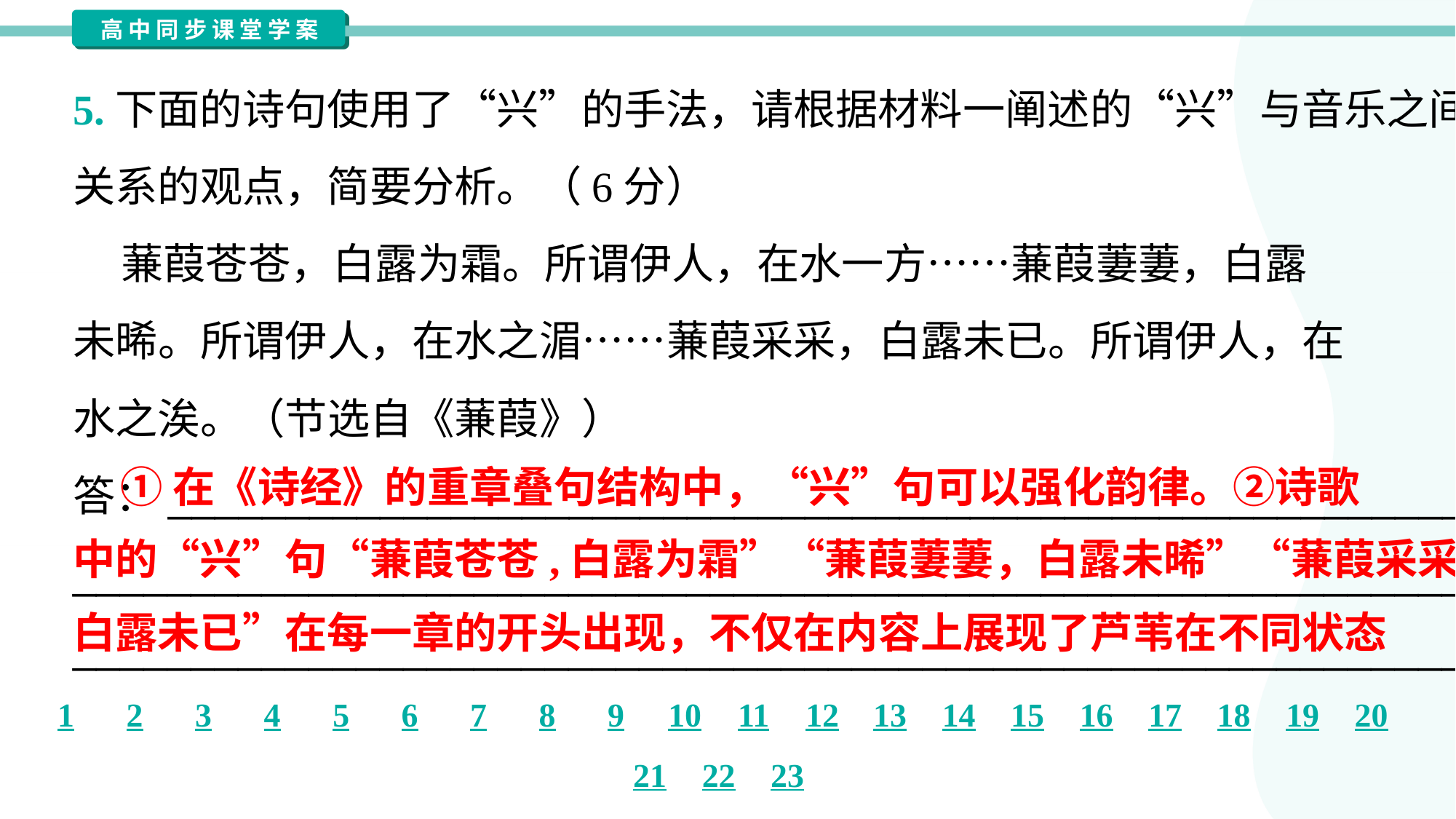

5.下面的诗句使用了“兴”的手法，请根据材料一阐述的“兴”与音乐之间
关系的观点，简要分析。（6分）
    蒹葭苍苍，白露为霜。所谓伊人，在水一方……蒹葭萋萋，白露
未晞。所谓伊人，在水之湄……蒹葭采采，白露未已。所谓伊人，在
水之涘。（节选自《蒹葭》）
答：_________________________________________________________
_____________________________________________________________
_____________________________________________________________
     ①在《诗经》的重章叠句结构中，“兴”句可以强化韵律。②诗歌
中的“兴”句“蒹葭苍苍,白露为霜”“蒹葭萋萋，白露未晞”“蒹葭采采，
白露未已”在每一章的开头出现，不仅在内容上展现了芦苇在不同状态